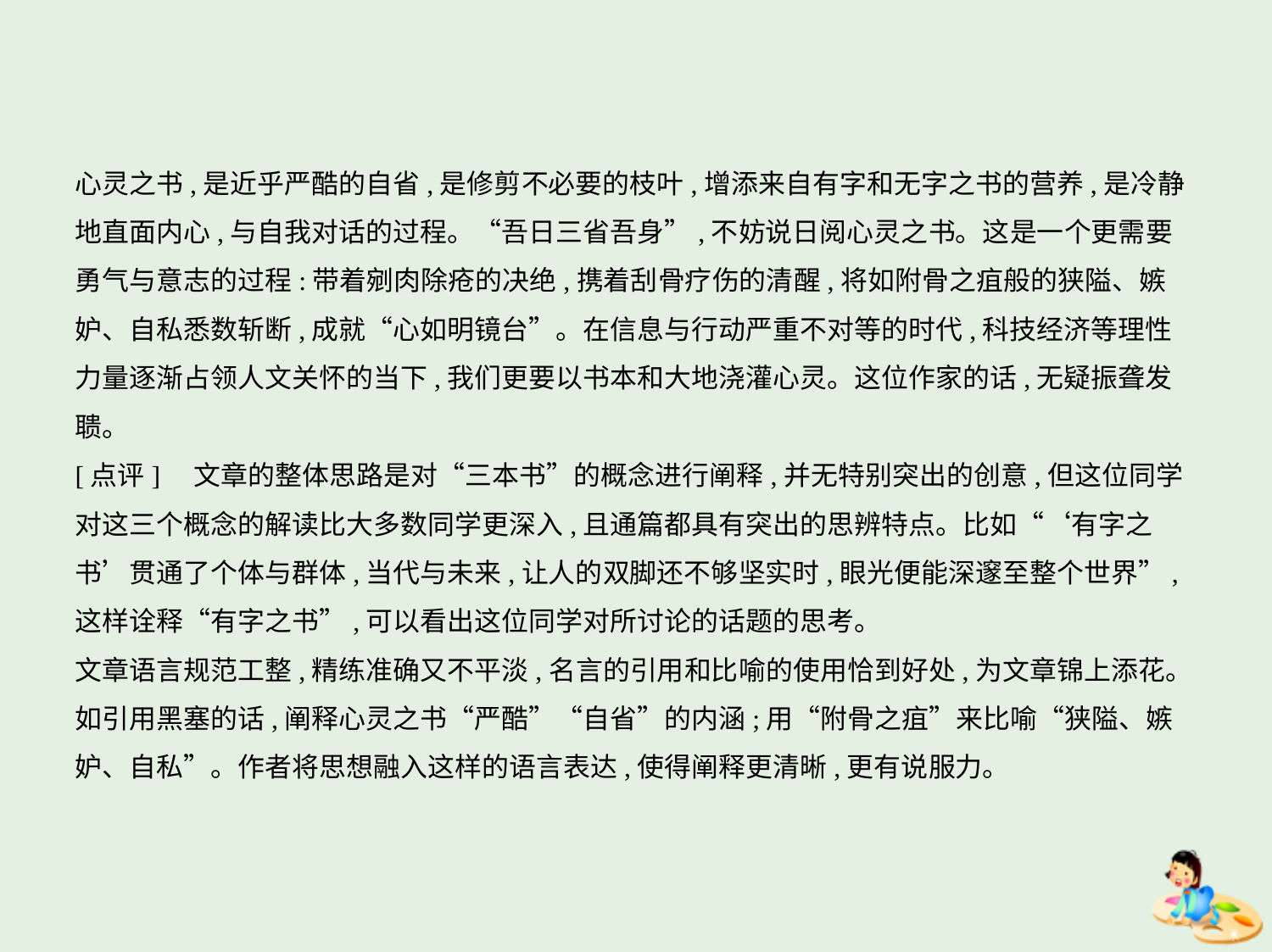

心灵之书,是近乎严酷的自省,是修剪不必要的枝叶,增添来自有字和无字之书的营养,是冷静
地直面内心,与自我对话的过程。“吾日三省吾身”,不妨说日阅心灵之书。这是一个更需要
勇气与意志的过程:带着剜肉除疮的决绝,携着刮骨疗伤的清醒,将如附骨之疽般的狭隘、嫉
妒、自私悉数斩断,成就“心如明镜台”。在信息与行动严重不对等的时代,科技经济等理性
力量逐渐占领人文关怀的当下,我们更要以书本和大地浇灌心灵。这位作家的话,无疑振聋发
聩。
[点评]　文章的整体思路是对“三本书”的概念进行阐释,并无特别突出的创意,但这位同学
对这三个概念的解读比大多数同学更深入,且通篇都具有突出的思辨特点。比如“‘有字之
书’贯通了个体与群体,当代与未来,让人的双脚还不够坚实时,眼光便能深邃至整个世界”,
这样诠释“有字之书”,可以看出这位同学对所讨论的话题的思考。
文章语言规范工整,精练准确又不平淡,名言的引用和比喻的使用恰到好处,为文章锦上添花。
如引用黑塞的话,阐释心灵之书“严酷”“自省”的内涵;用“附骨之疽”来比喻“狭隘、嫉
妒、自私”。作者将思想融入这样的语言表达,使得阐释更清晰,更有说服力。